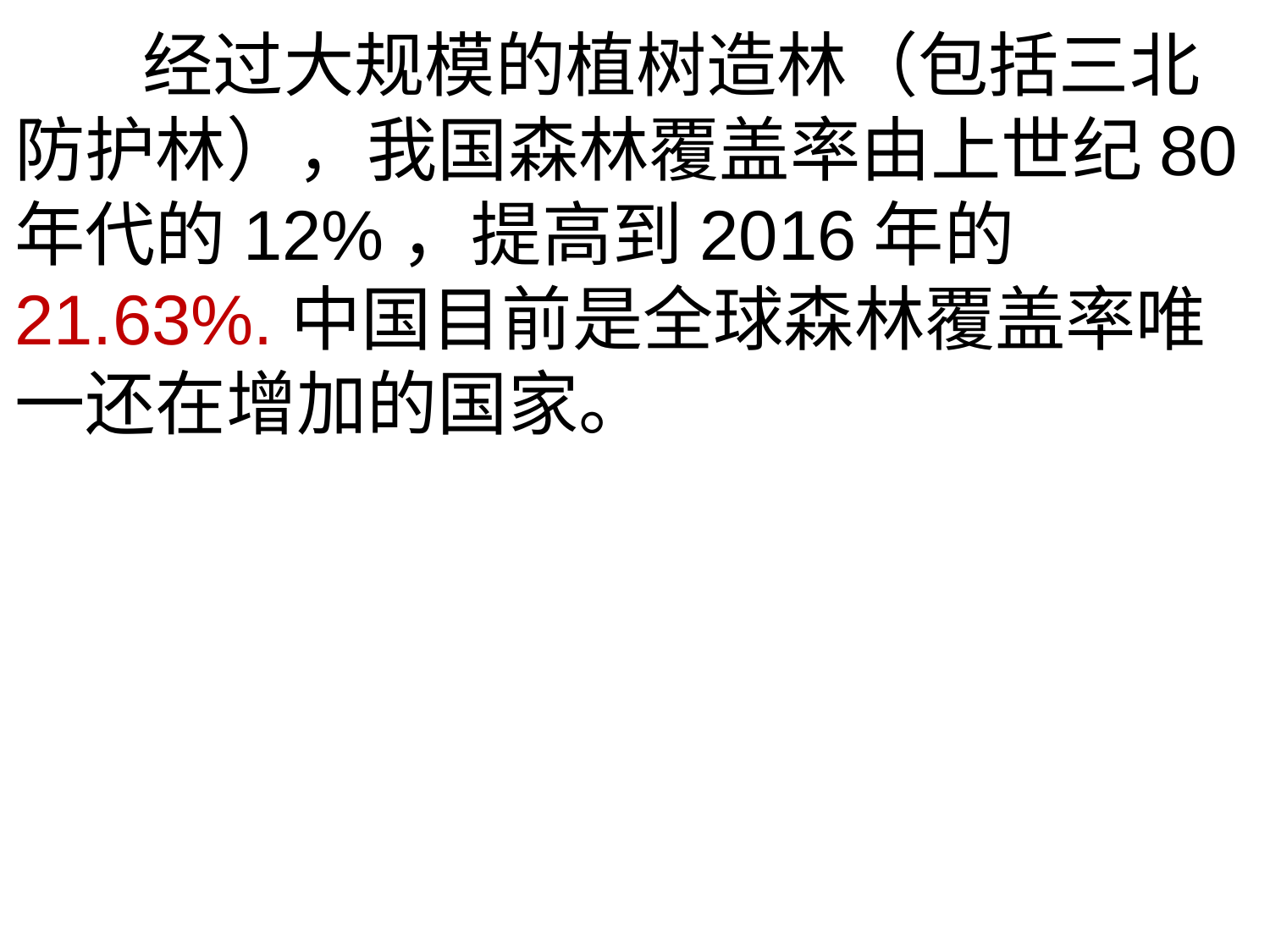

经过大规模的植树造林（包括三北防护林），我国森林覆盖率由上世纪80年代的12%，提高到2016年的21.63%.中国目前是全球森林覆盖率唯一还在增加的国家。